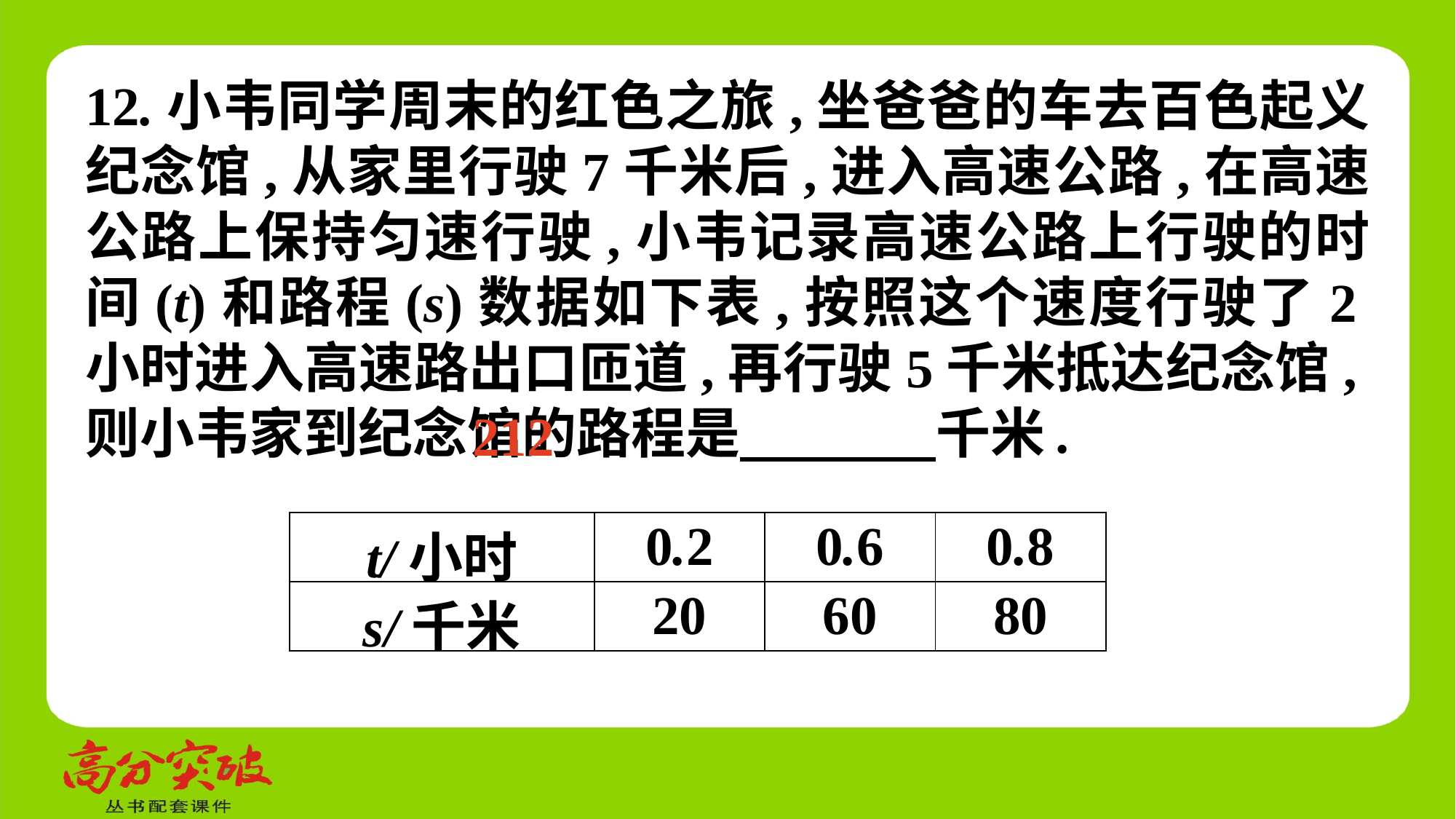

12.小韦同学周末的红色之旅,坐爸爸的车去百色起义纪念馆,从家里行驶7千米后,进入高速公路,在高速公路上保持匀速行驶,小韦记录高速公路上行驶的时间(t)和路程(s)数据如下表,按照这个速度行驶了2小时进入高速路出口匝道,再行驶5千米抵达纪念馆,则小韦家到纪念馆的路程是　       　千米.
212
| t/小时 | 0.2 | 0.6 | 0.8 |
| --- | --- | --- | --- |
| s/千米 | 20 | 60 | 80 |